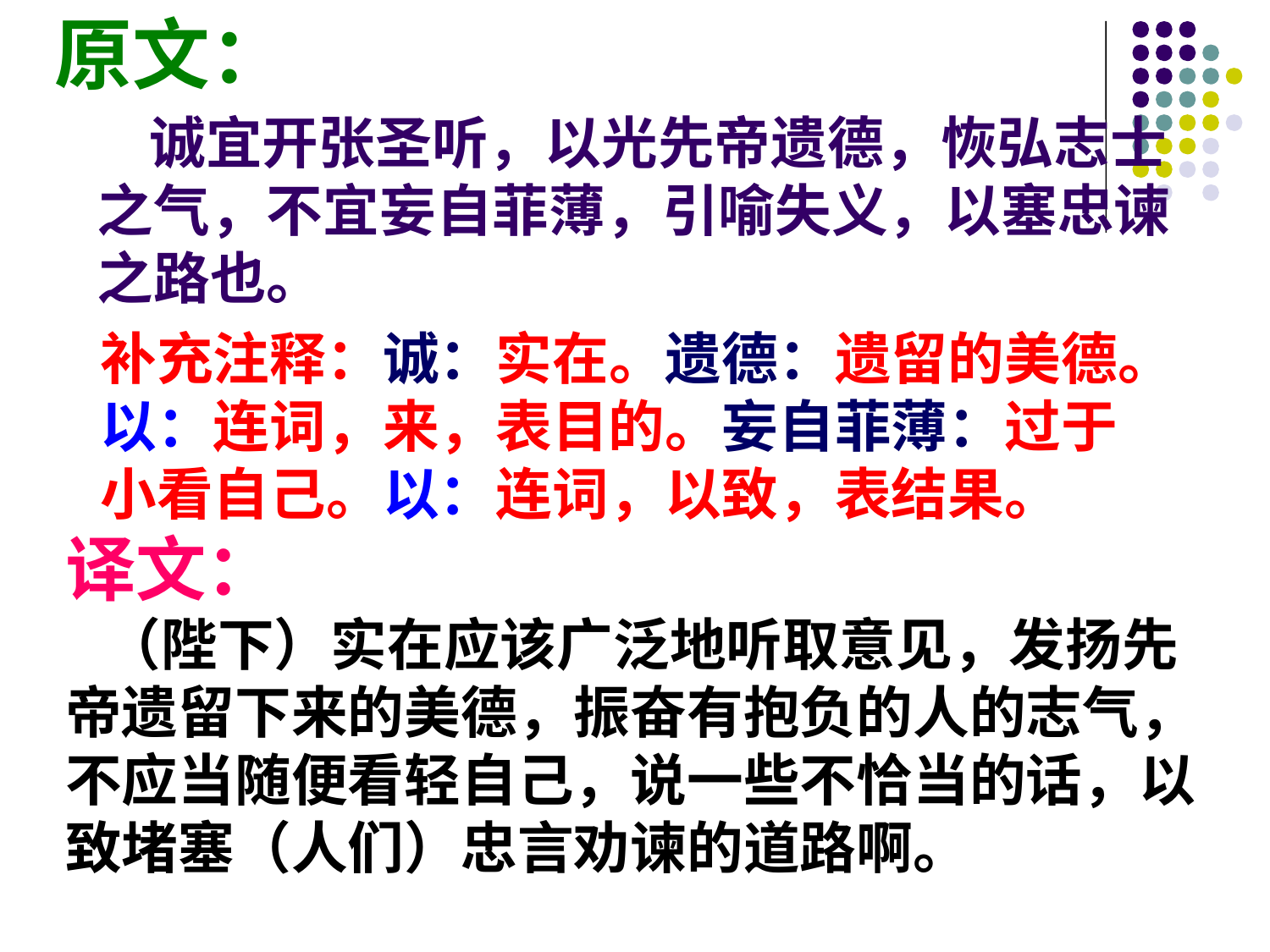

原文：
   诚宜开张圣听，以光先帝遗德，恢弘志士之气，不宜妄自菲薄，引喻失义，以塞忠谏之路也。
补充注释：诚：实在。遗德：遗留的美德。以：连词，来，表目的。妄自菲薄：过于小看自己。以：连词，以致，表结果。

译文：
  （陛下）实在应该广泛地听取意见，发扬先帝遗留下来的美德，振奋有抱负的人的志气，不应当随便看轻自己，说一些不恰当的话，以致堵塞（人们）忠言劝谏的道路啊。